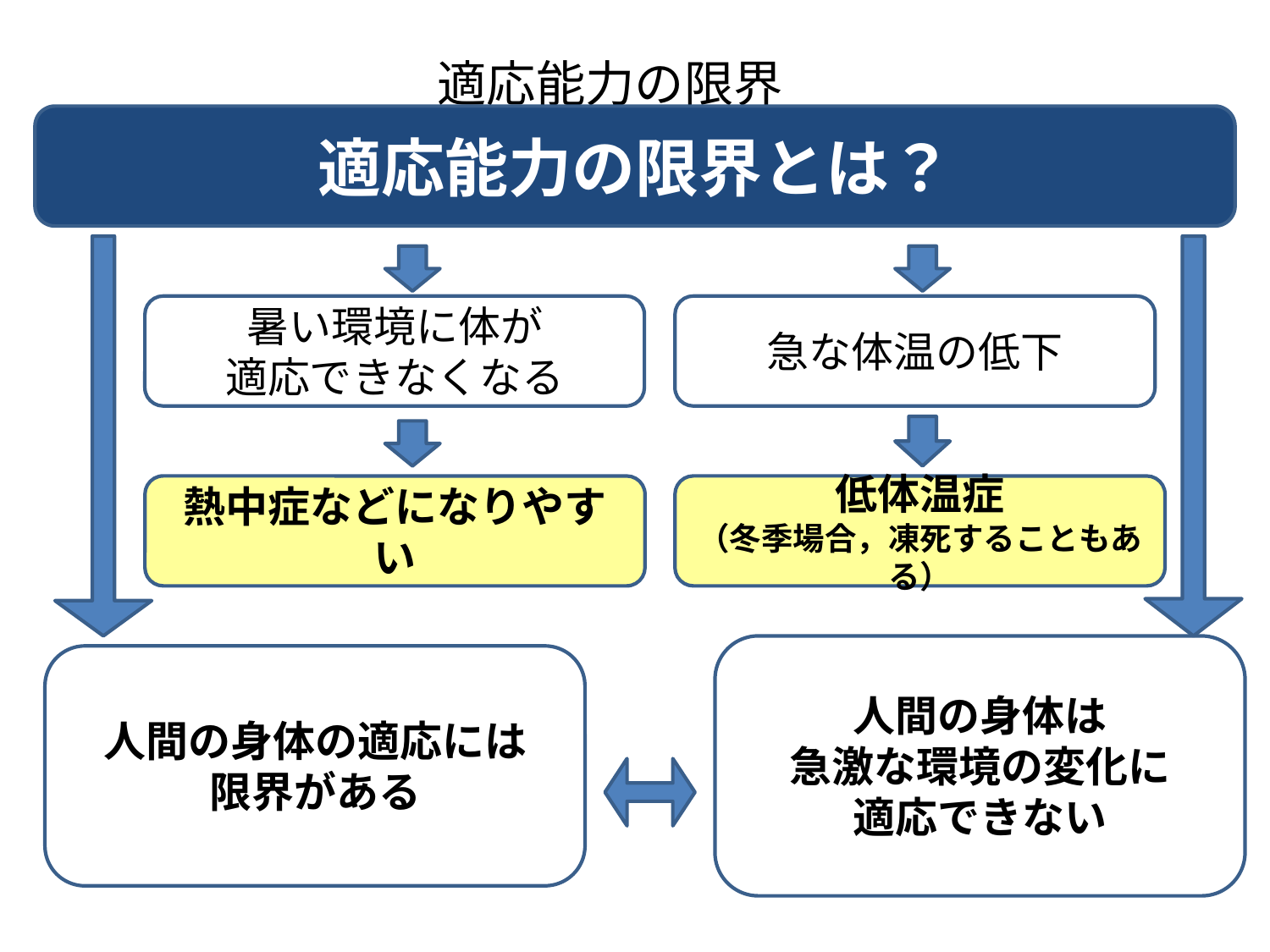

適応能力の限界

適応能力の限界とは？

暑い環境に体が
適応できなくなる
急な体温の低下

熱中症などになりやすい
低体温症
（冬季場合，凍死することもある）
人間の身体は
急激な環境の変化に
適応できない
人間の身体の適応には
限界がある